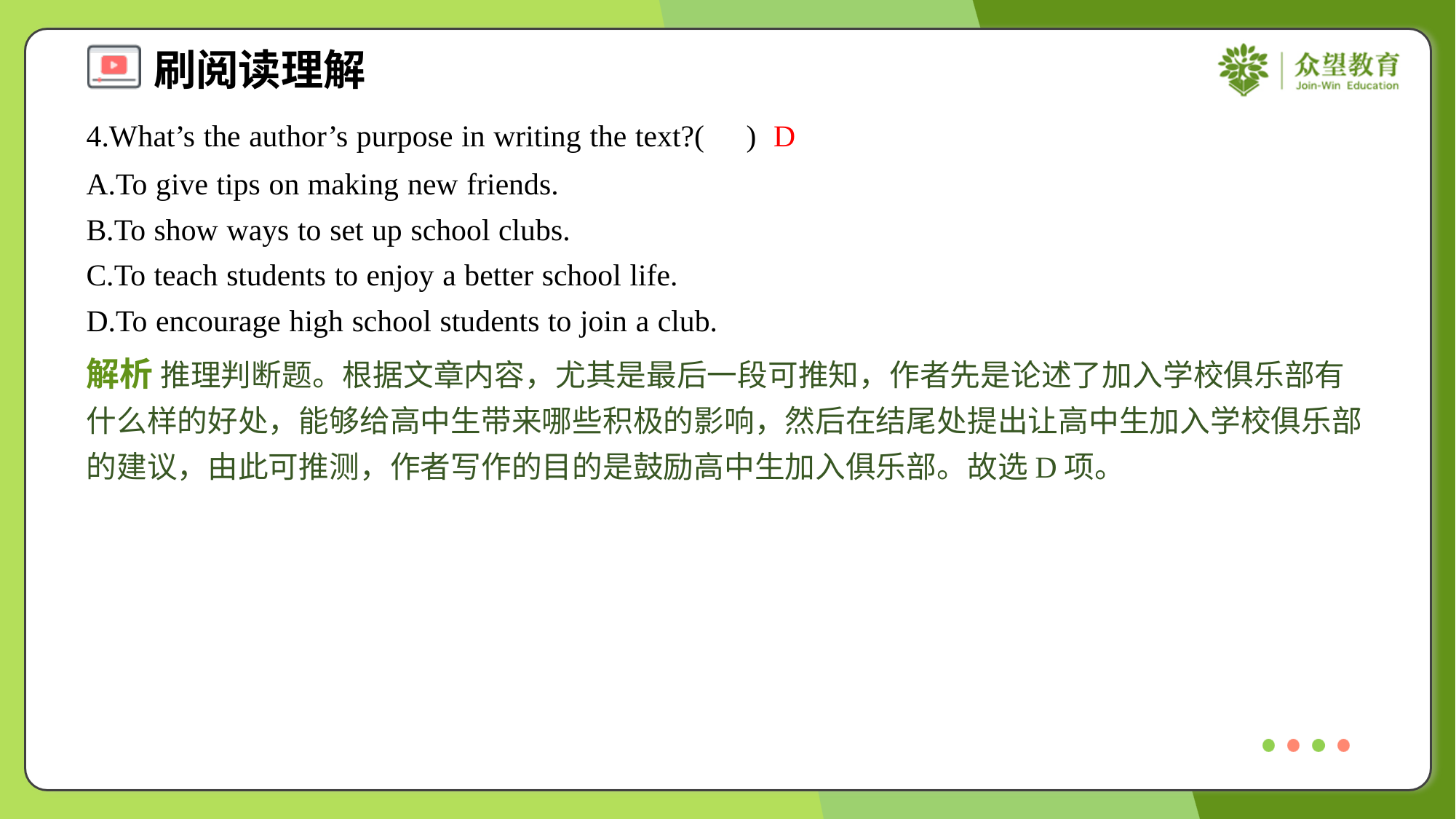

4.What’s the author’s purpose in writing the text?(     )
D
A.To give tips on making new friends.
B.To show ways to set up school clubs.
C.To teach students to enjoy a better school life.
D.To encourage high school students to join a club.
解析 推理判断题。根据文章内容，尤其是最后一段可推知，作者先是论述了加入学校俱乐部有什么样的好处，能够给高中生带来哪些积极的影响，然后在结尾处提出让高中生加入学校俱乐部的建议，由此可推测，作者写作的目的是鼓励高中生加入俱乐部。故选D项。